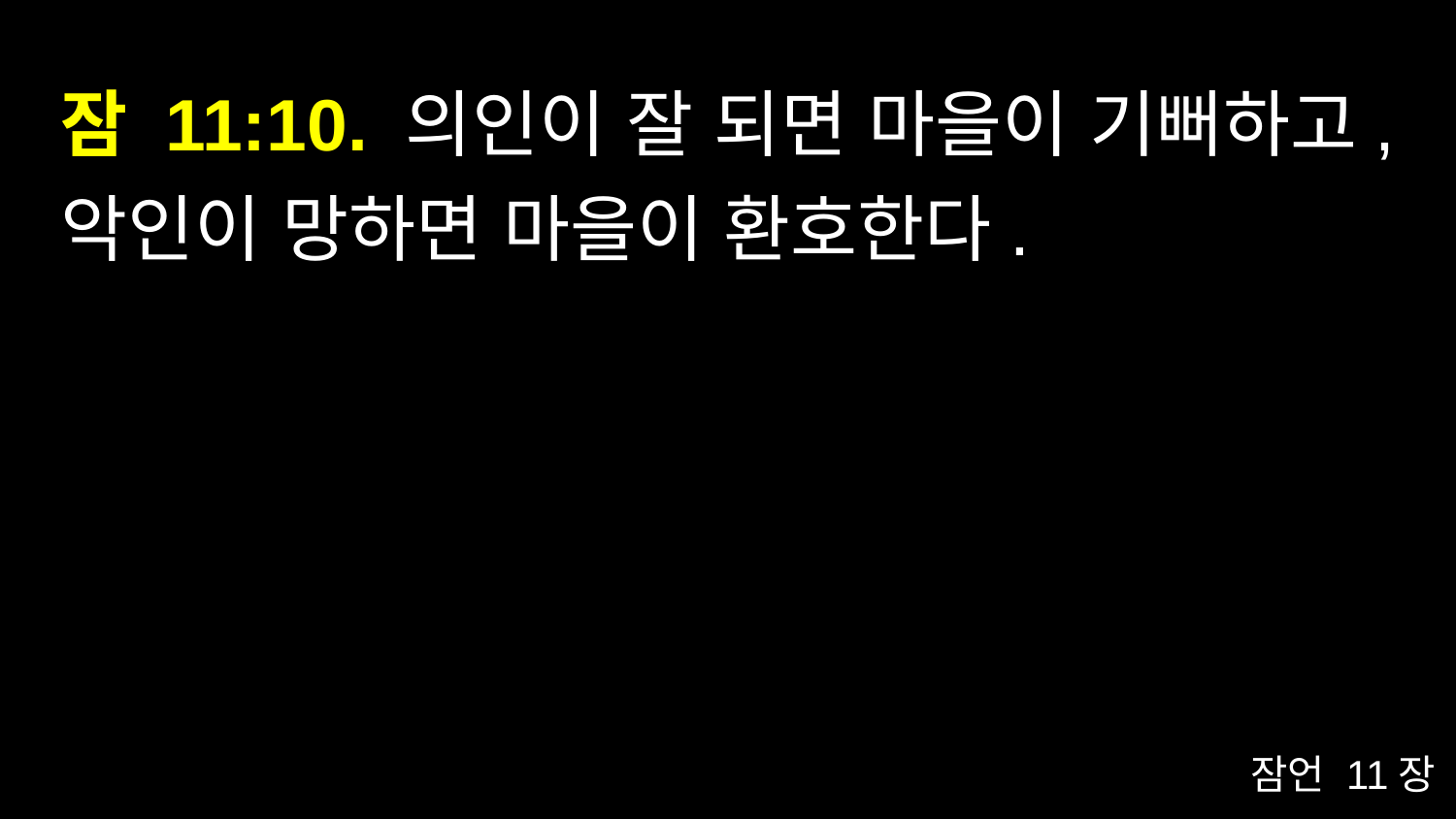

# 잠 11:10. 의인이 잘 되면 마을이 기뻐하고, 악인이 망하면 마을이 환호한다.
잠언 11장